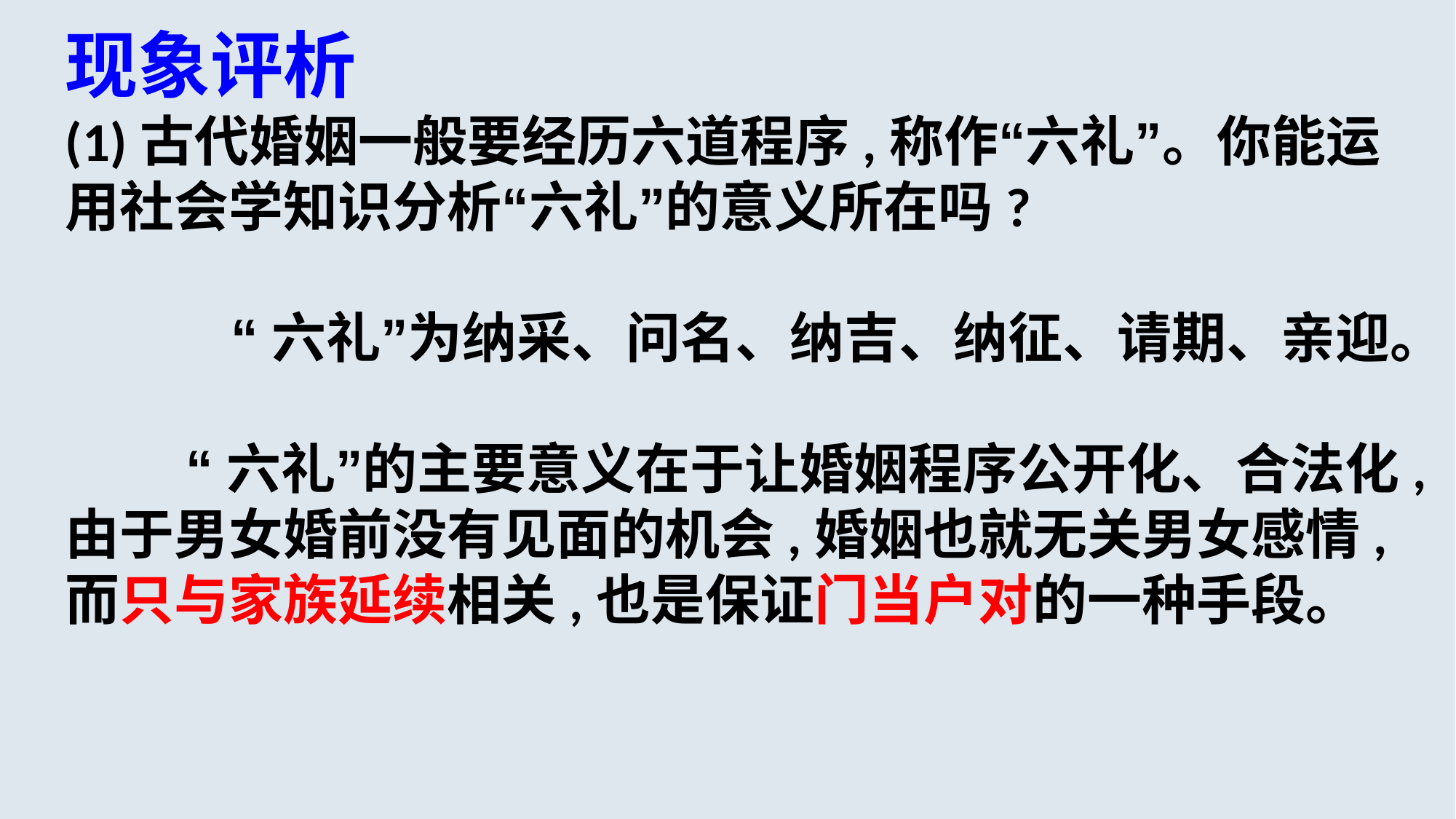

现象评析
(1)古代婚姻一般要经历六道程序,称作“六礼”。你能运用社会学知识分析“六礼”的意义所在吗?

           “六礼”为纳采、问名、纳吉、纳征、请期、亲迎。

        “六礼”的主要意义在于让婚姻程序公开化、合法化,由于男女婚前没有见面的机会,婚姻也就无关男女感情,而只与家族延续相关,也是保证门当户对的一种手段。